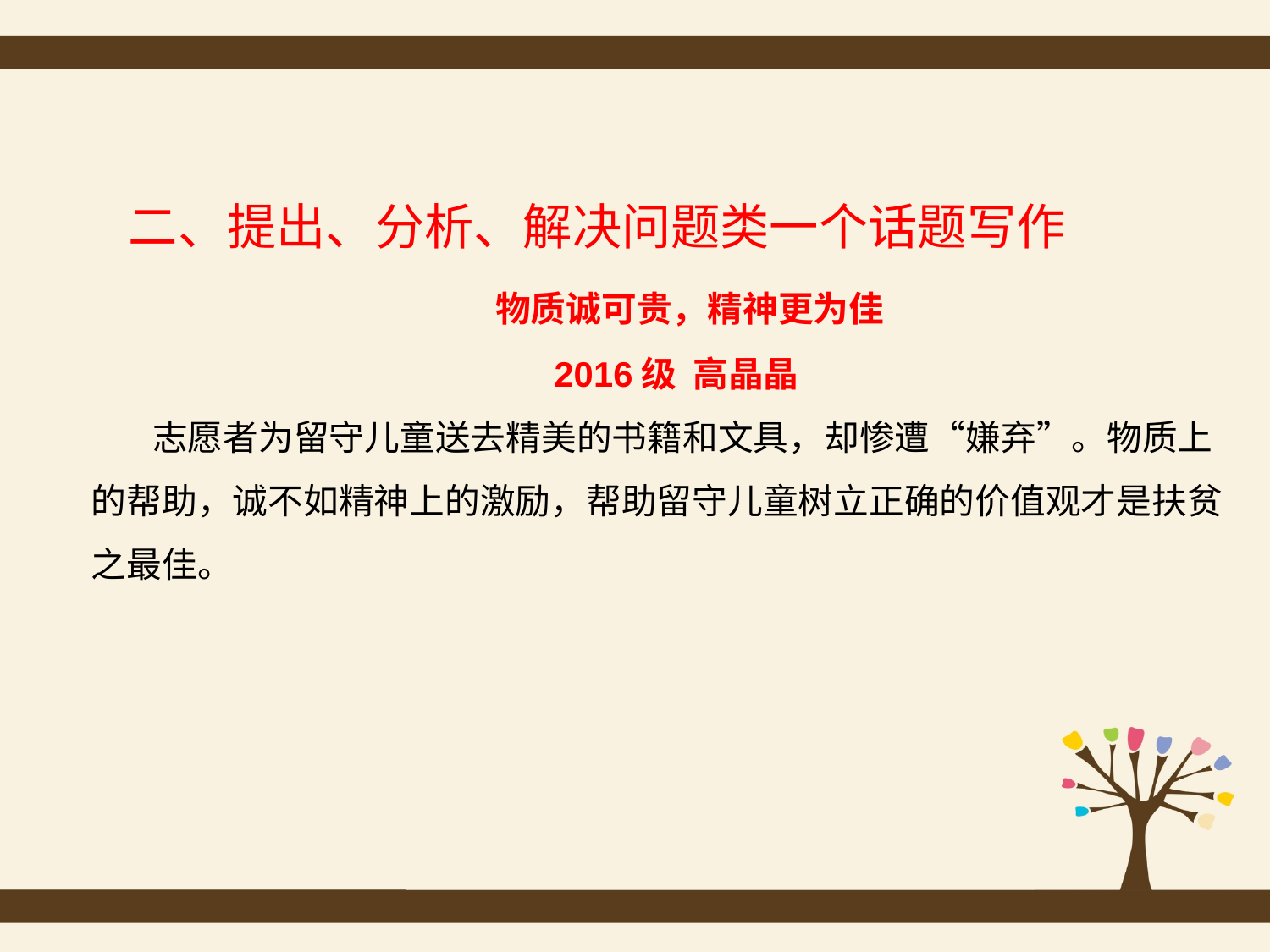

二、提出、分析、解决问题类一个话题写作
  物质诚可贵，精神更为佳
2016级  高晶晶
  志愿者为留守儿童送去精美的书籍和文具，却惨遭“嫌弃”。物质上的帮助，诚不如精神上的激励，帮助留守儿童树立正确的价值观才是扶贫之最佳。